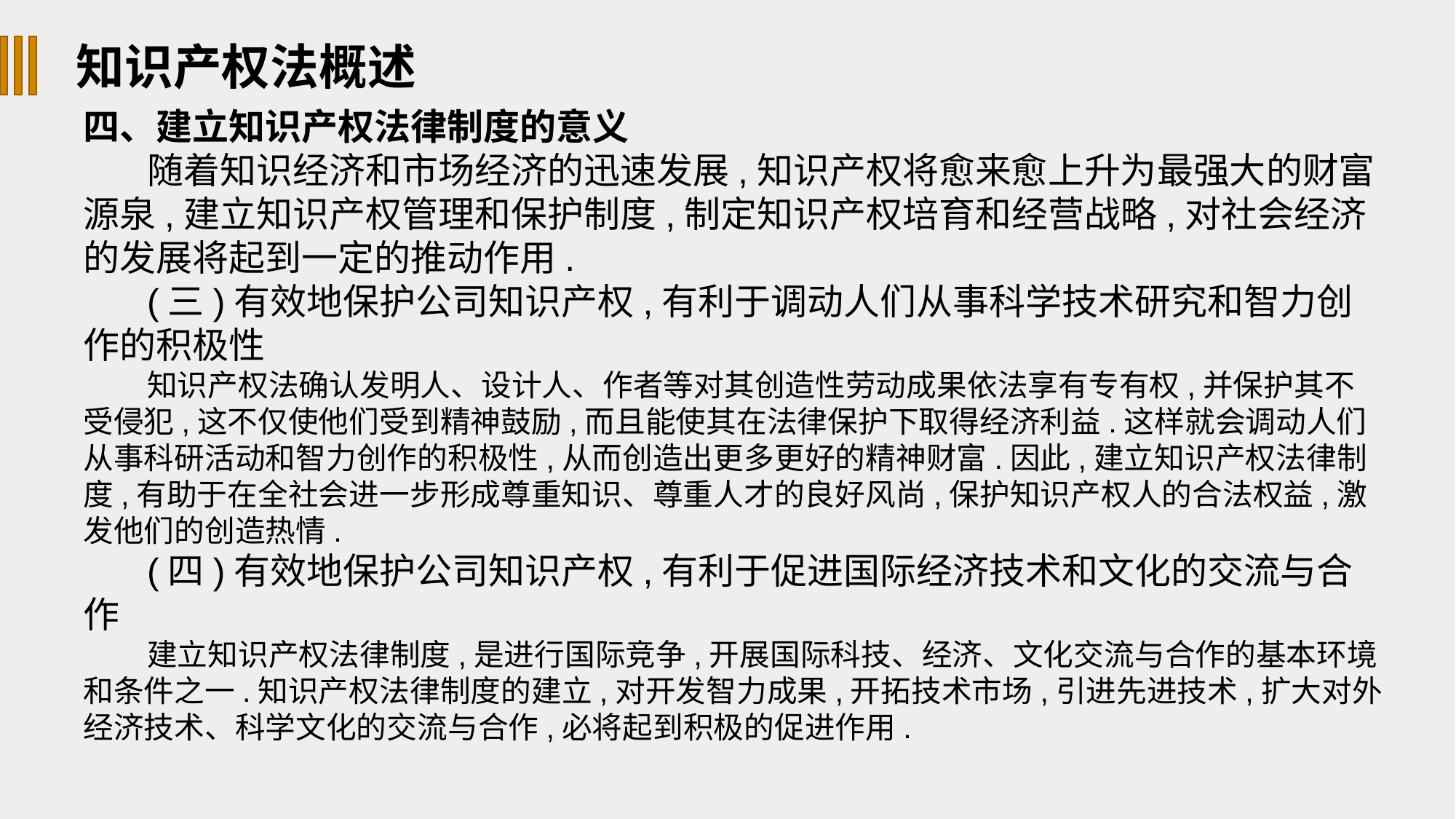

知识产权法概述

四、建立知识产权法律制度的意义
随着知识经济和市场经济的迅速发展,知识产权将愈来愈上升为最强大的财富源泉,建立知识产权管理和保护制度,制定知识产权培育和经营战略,对社会经济的发展将起到一定的推动作用.
(三)有效地保护公司知识产权,有利于调动人们从事科学技术研究和智力创作的积极性
知识产权法确认发明人、设计人、作者等对其创造性劳动成果依法享有专有权,并保护其不受侵犯,这不仅使他们受到精神鼓励,而且能使其在法律保护下取得经济利益.这样就会调动人们从事科研活动和智力创作的积极性,从而创造出更多更好的精神财富.因此,建立知识产权法律制度,有助于在全社会进一步形成尊重知识、尊重人才的良好风尚,保护知识产权人的合法权益,激发他们的创造热情.
(四)有效地保护公司知识产权,有利于促进国际经济技术和文化的交流与合作
建立知识产权法律制度,是进行国际竞争,开展国际科技、经济、文化交流与合作的基本环境和条件之一.知识产权法律制度的建立,对开发智力成果,开拓技术市场,引进先进技术,扩大对外经济技术、科学文化的交流与合作,必将起到积极的促进作用.